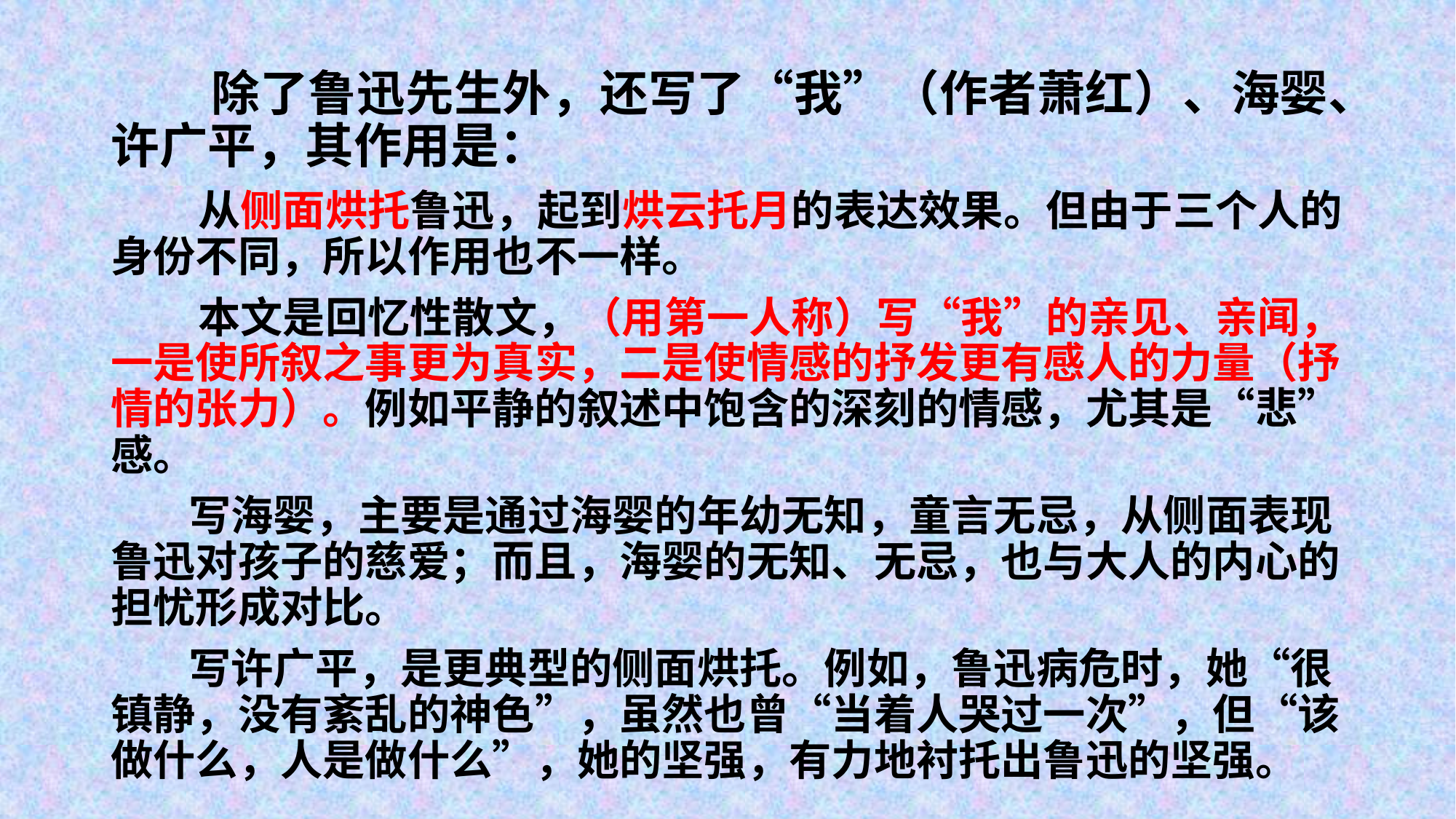

除了鲁迅先生外，还写了“我”（作者萧红）、海婴、许广平，其作用是：
        从侧面烘托鲁迅，起到烘云托月的表达效果。但由于三个人的身份不同，所以作用也不一样。
        本文是回忆性散文，（用第一人称）写“我”的亲见、亲闻，一是使所叙之事更为真实，二是使情感的抒发更有感人的力量（抒情的张力）。例如平静的叙述中饱含的深刻的情感，尤其是“悲”感。
       写海婴，主要是通过海婴的年幼无知，童言无忌，从侧面表现鲁迅对孩子的慈爱；而且，海婴的无知、无忌，也与大人的内心的担忧形成对比。
       写许广平，是更典型的侧面烘托。例如，鲁迅病危时，她“很镇静，没有紊乱的神色”，虽然也曾“当着人哭过一次”，但“该做什么，人是做什么”，她的坚强，有力地衬托出鲁迅的坚强。